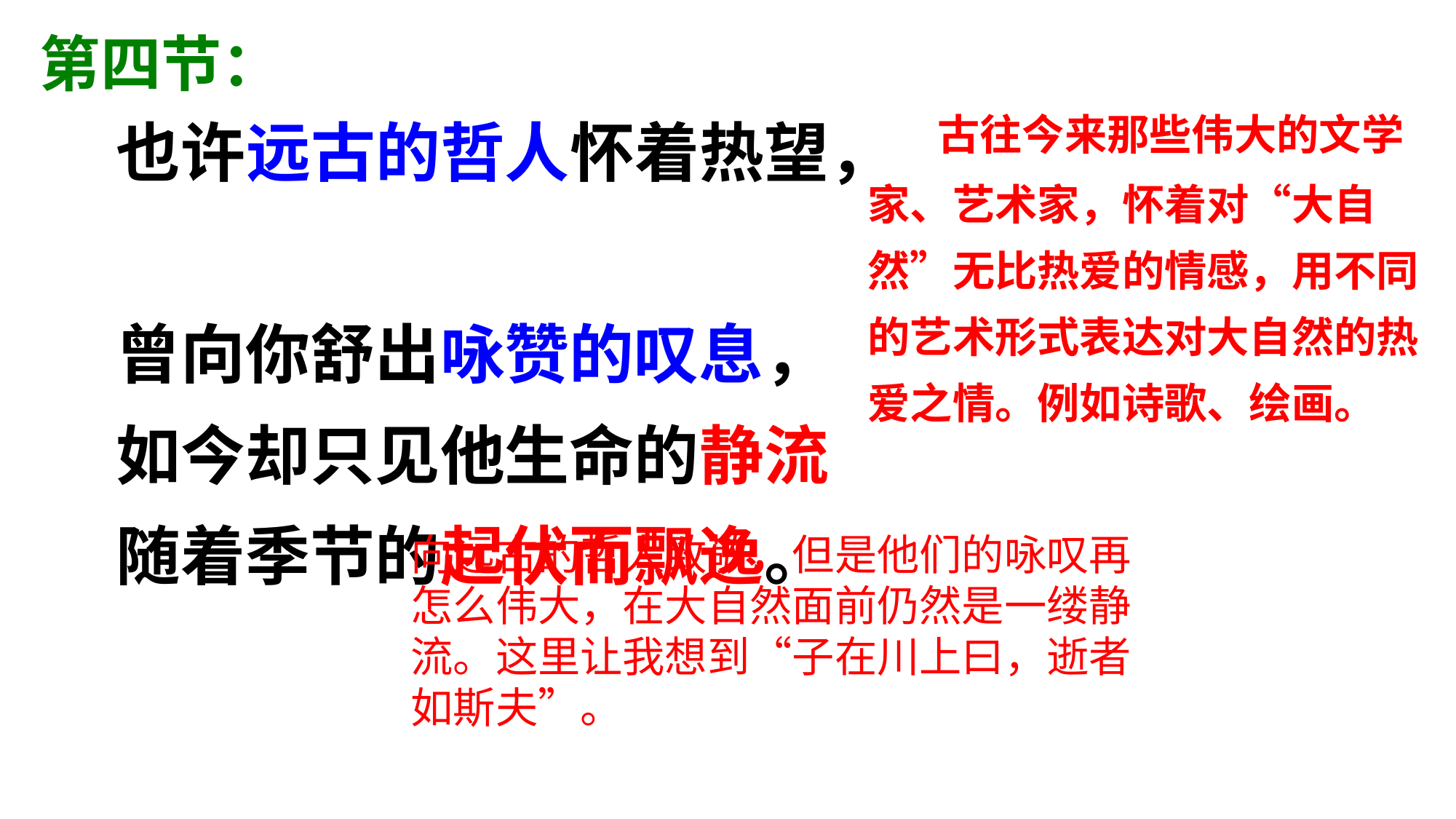

第四节：
    古往今来那些伟大的文学家、艺术家，怀着对“大自然”无比热爱的情感，用不同的艺术形式表达对大自然的热爱之情。例如诗歌、绘画。
也许远古的哲人怀着热望，
曾向你舒出咏赞的叹息，
如今却只见他生命的静流
随着季节的起伏而飘逸。
向远古的哲人致敬，但是他们的咏叹再怎么伟大，在大自然面前仍然是一缕静流。这里让我想到“子在川上曰，逝者如斯夫”。